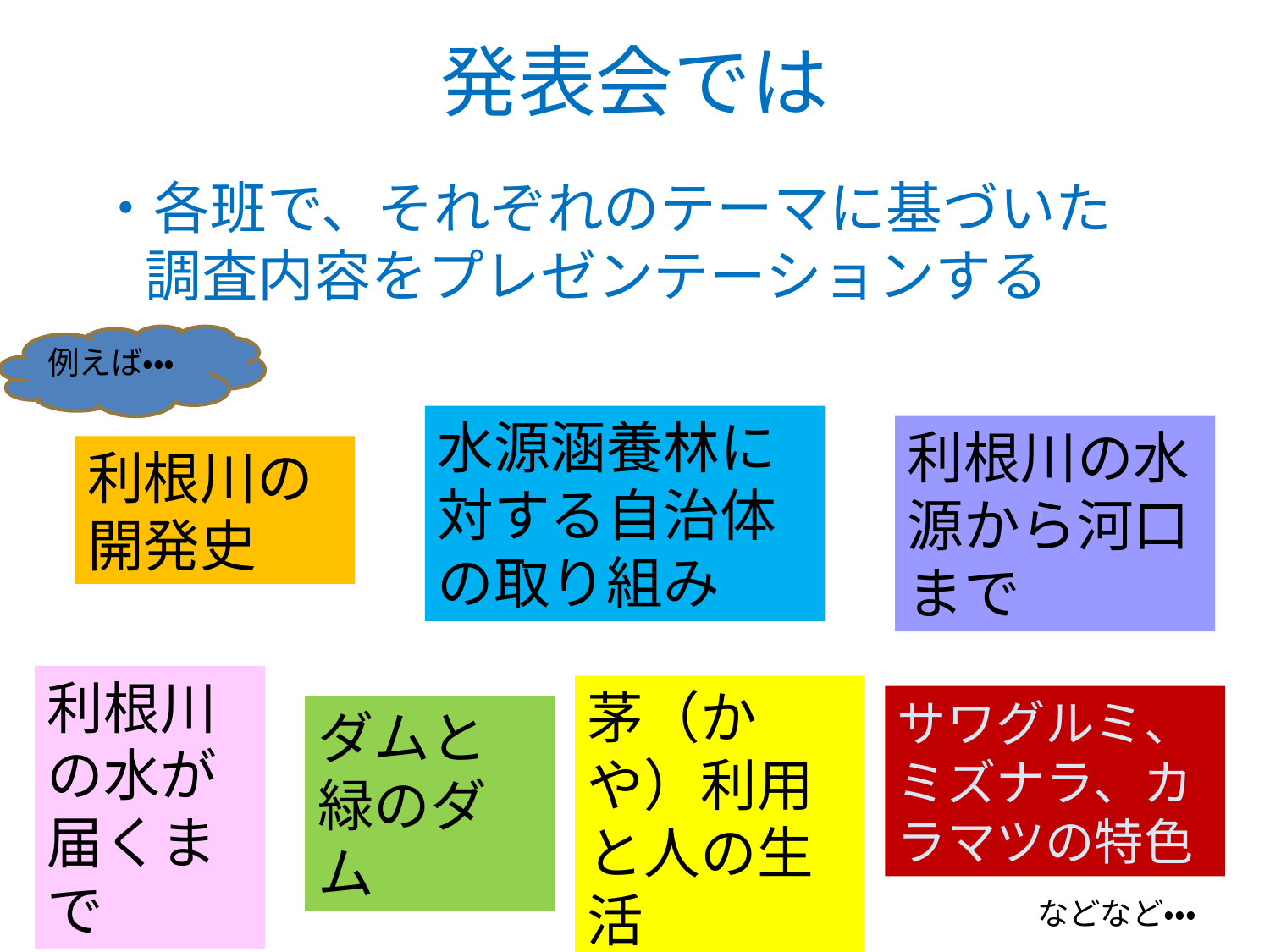

# 発表会では
・各班で、それぞれのテーマに基づいた調査内容をプレゼンテーションする

例えば・・・
水源涵養林に対する自治体の取り組み
利根川の水源から河口まで
利根川の開発史
利根川の水が届くまで
茅（かや）利用と人の生活
サワグルミ、ミズナラ、カラマツの特色
ダムと緑のダム
などなど・・・